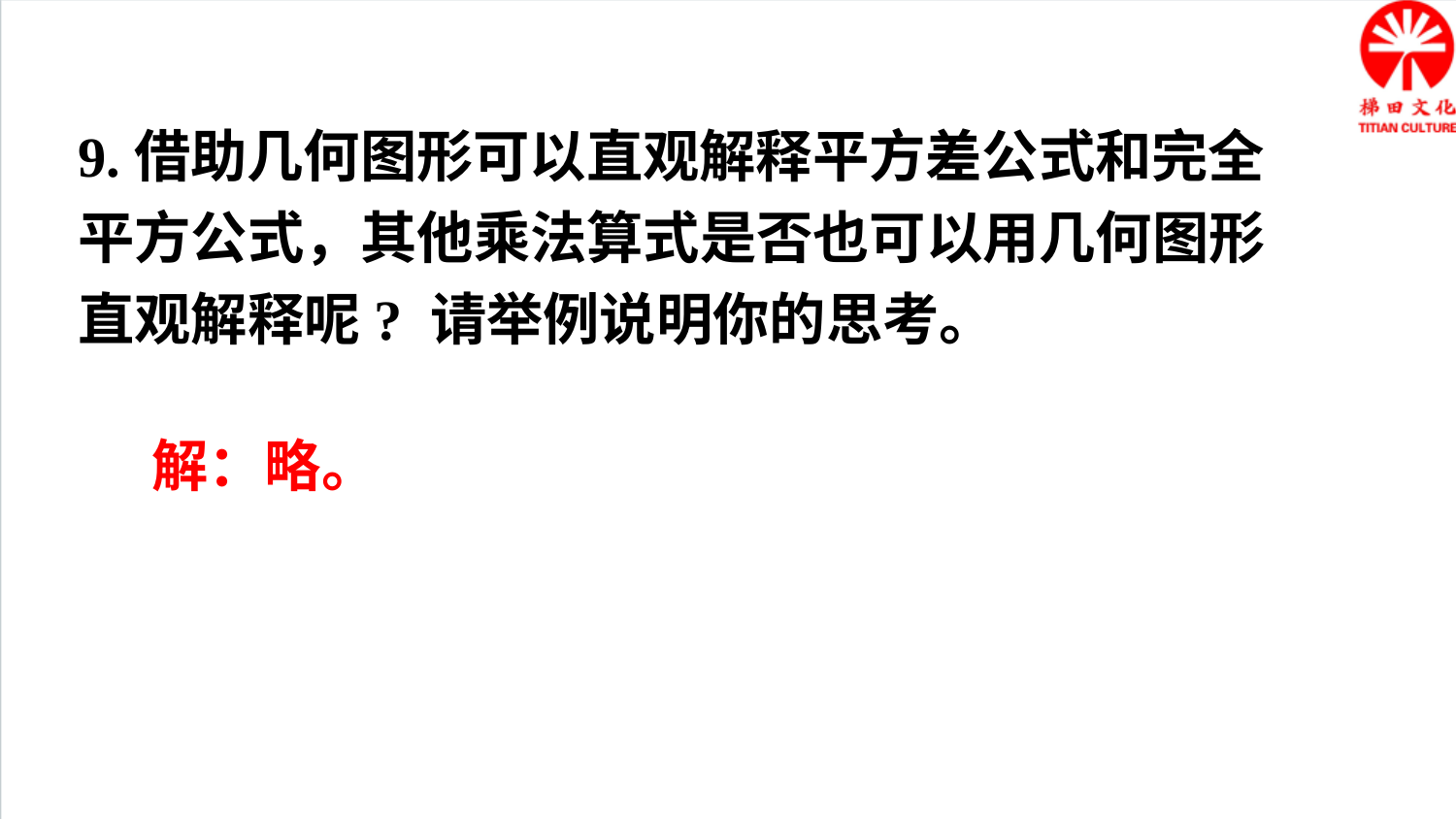

9.借助几何图形可以直观解释平方差公式和完全平方公式，其他乘法算式是否也可以用几何图形直观解释呢? 请举例说明你的思考。
解：略。